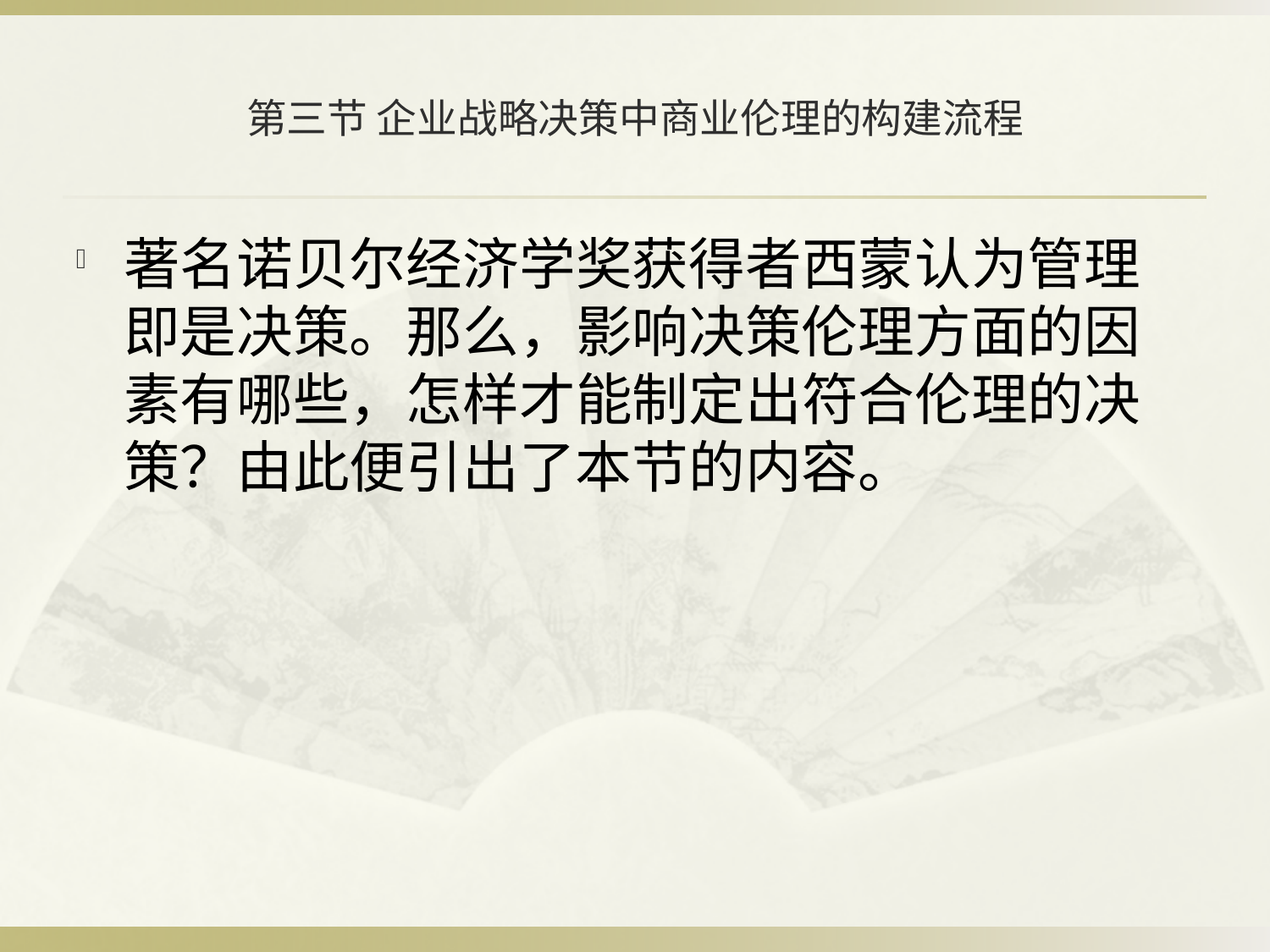

# 第三节 企业战略决策中商业伦理的构建流程
著名诺贝尔经济学奖获得者西蒙认为管理即是决策。那么，影响决策伦理方面的因素有哪些，怎样才能制定出符合伦理的决策？由此便引出了本节的内容。